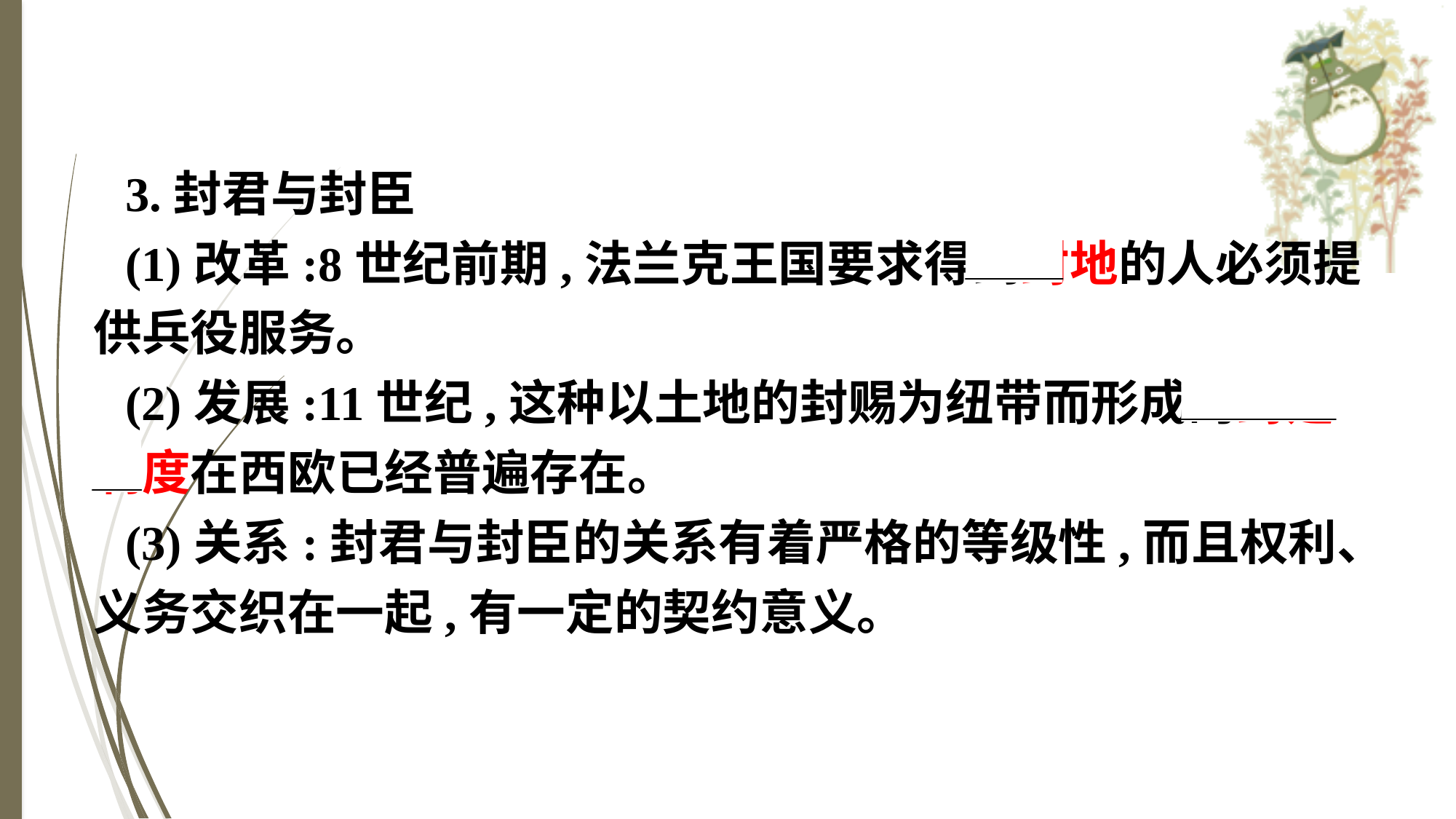

3.封君与封臣
(1)改革:8世纪前期,法兰克王国要求得到封地的人必须提供兵役服务。
(2)发展:11世纪,这种以土地的封赐为纽带而形成的封建制度在西欧已经普遍存在。
(3)关系:封君与封臣的关系有着严格的等级性,而且权利、义务交织在一起,有一定的契约意义。